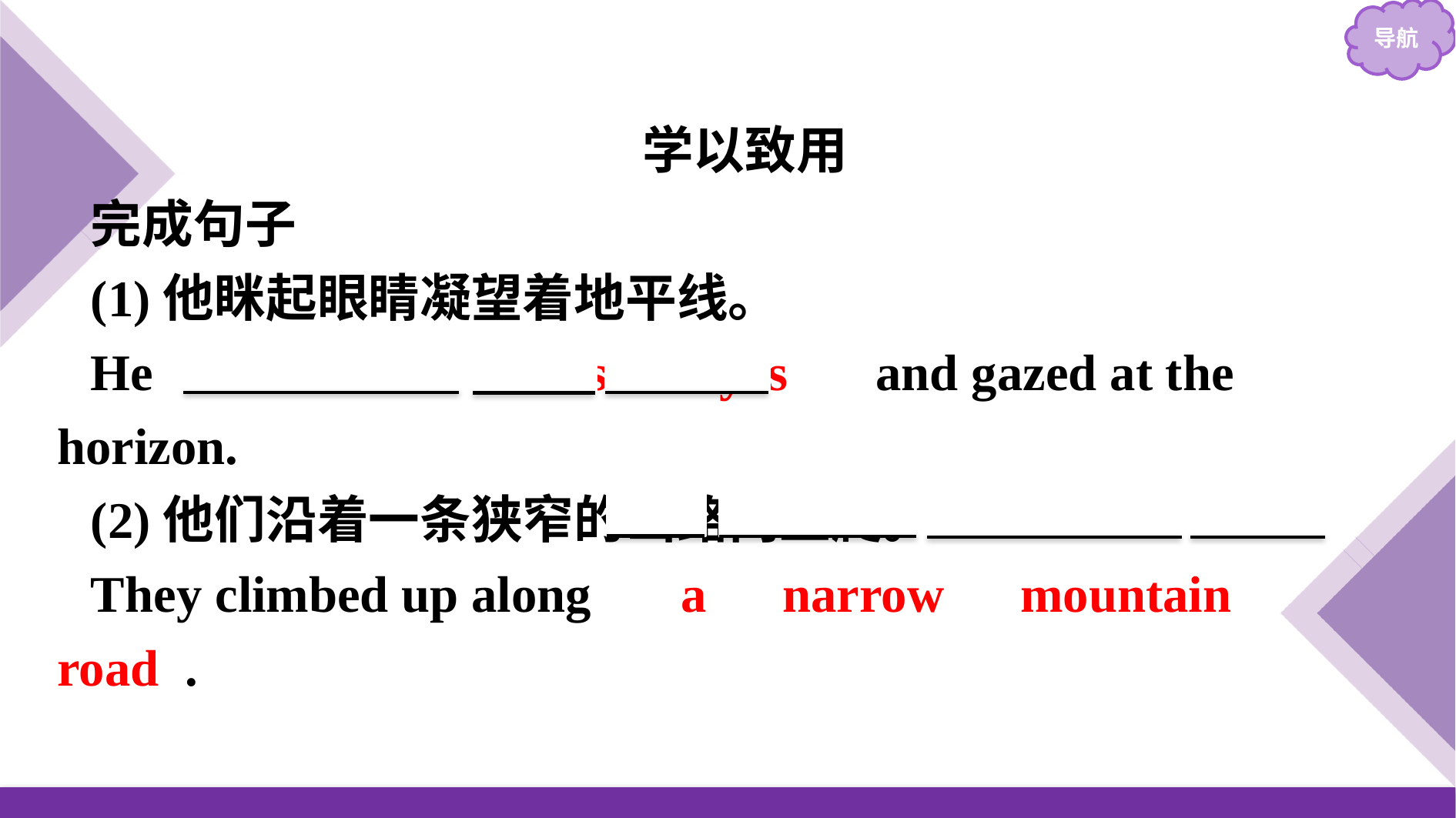

学以致用
完成句子
(1)他眯起眼睛凝望着地平线。
He 　narrowed　 his　 eyes　 and gazed at the horizon.
(2)他们沿着一条狭窄的山路向上爬。
They climbed up along 　a　narrow　mountain　road  .